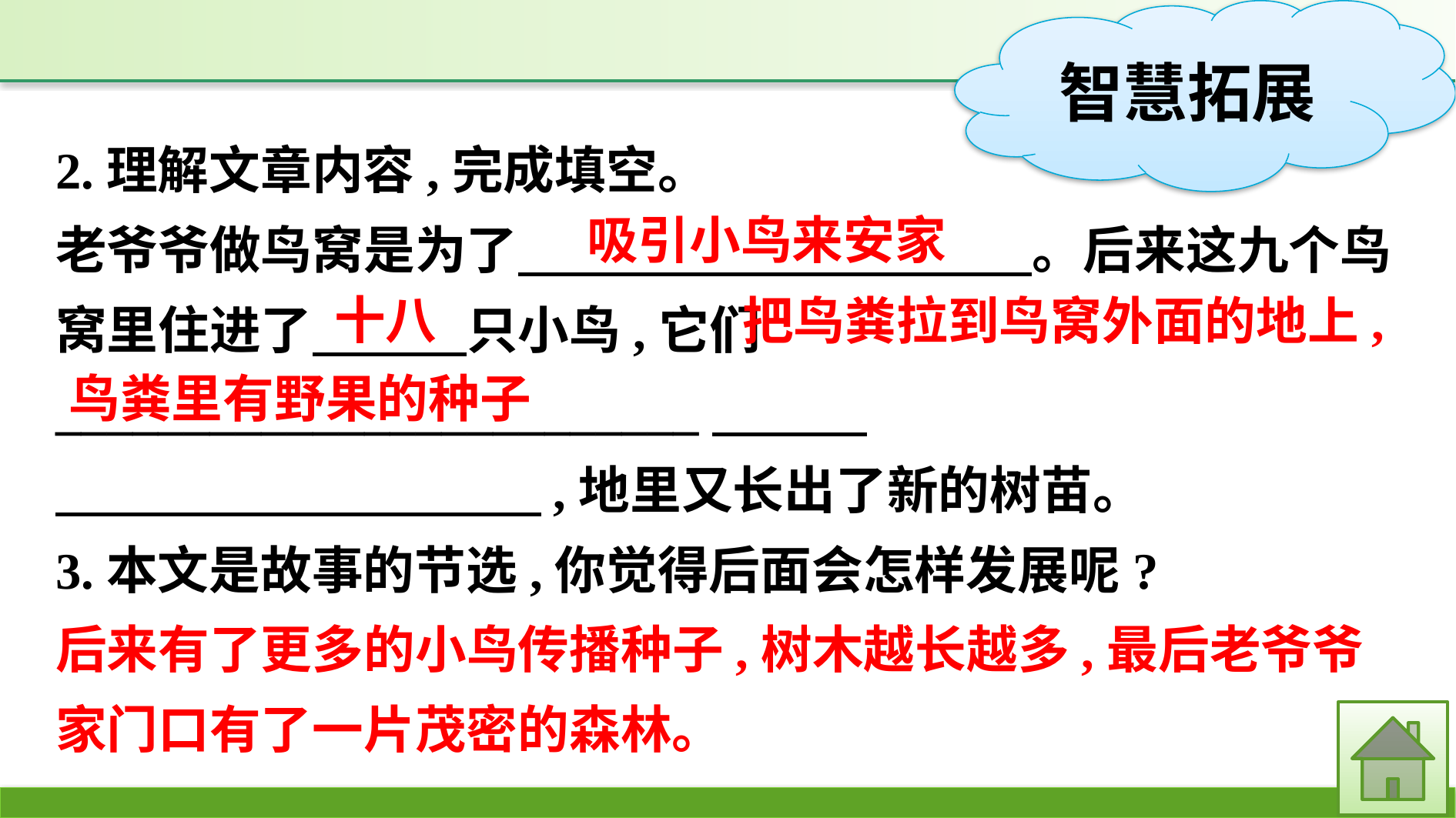

2.理解文章内容,完成填空。
老爷爷做鸟窝是为了　　　　　　　　　　。后来这九个鸟窝里住进了　　　只小鸟,它们_________________________
　                                     ,地里又长出了新的树苗。
3.本文是故事的节选,你觉得后面会怎样发展呢?
后来有了更多的小鸟传播种子,树木越长越多,最后老爷爷家门口有了一片茂密的森林。
吸引小鸟来安家
十八
把鸟粪拉到鸟窝外面的地上,
鸟粪里有野果的种子